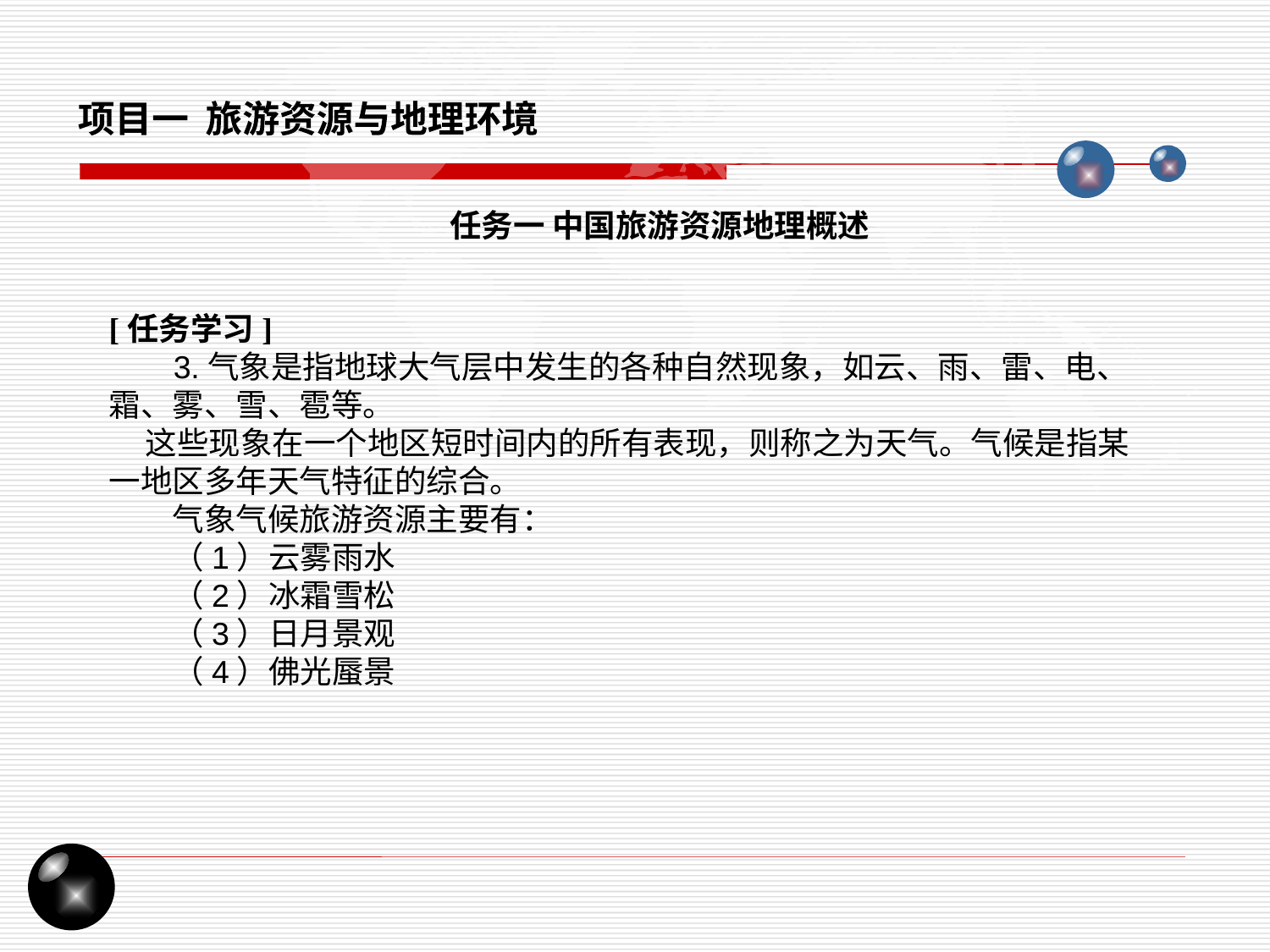

项目一  旅游资源与地理环境
任务一 中国旅游资源地理概述

[任务学习]
        3.气象是指地球大气层中发生的各种自然现象，如云、雨、雷、电、霜、雾、雪、雹等。
    这些现象在一个地区短时间内的所有表现，则称之为天气。气候是指某一地区多年天气特征的综合。
气象气候旅游资源主要有：
（1）云雾雨水
（2）冰霜雪松
（3）日月景观
（4）佛光蜃景